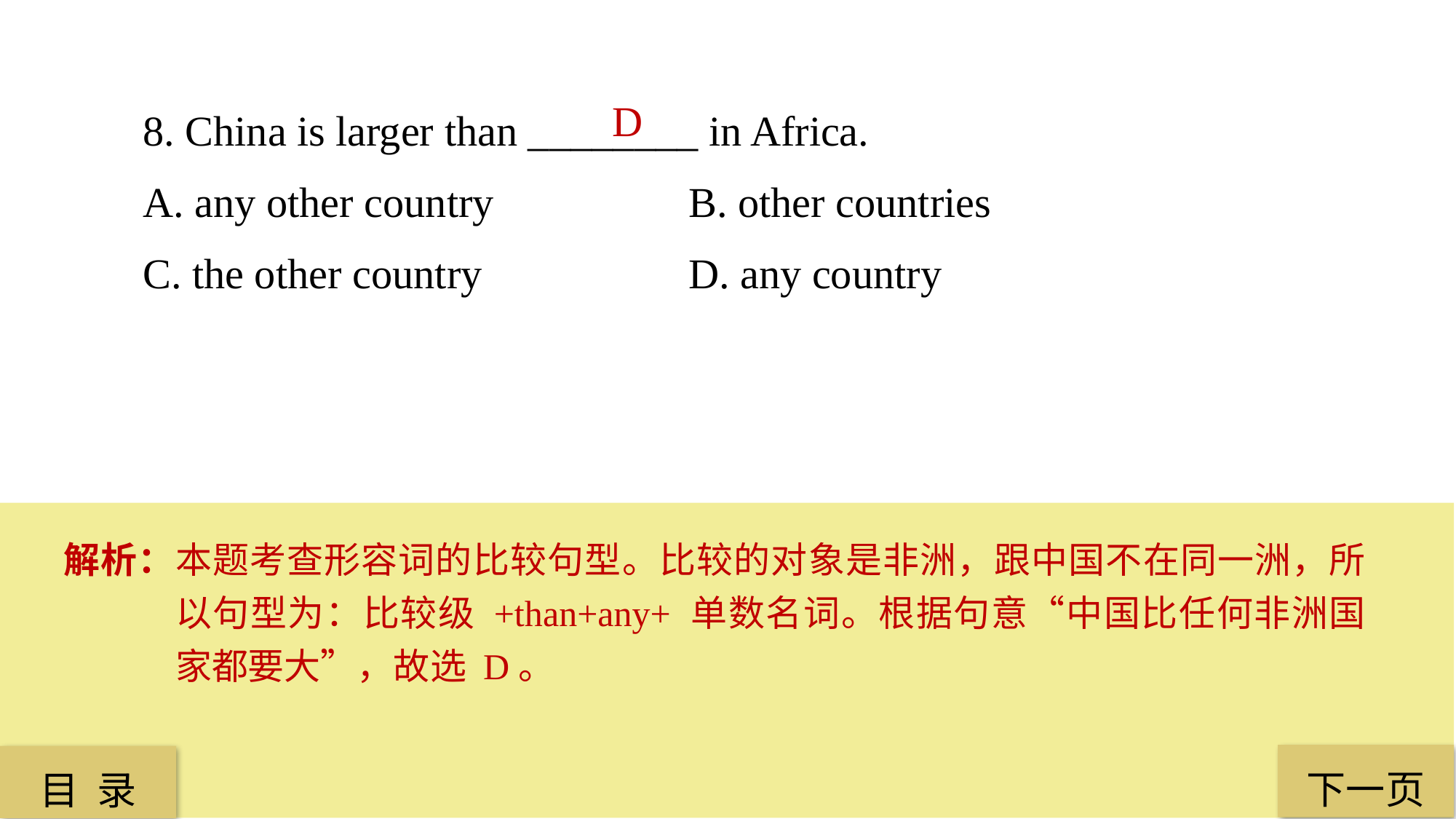

8. China is larger than ________ in Africa.
A. any other country 		B. other countries
C. the other country 		D. any country
D
解析：本题考查形容词的比较句型。比较的对象是非洲，跟中国不在同一洲，所以句型为：比较级 +than+any+ 单数名词。根据句意“中国比任何非洲国家都要大”，故选 D。